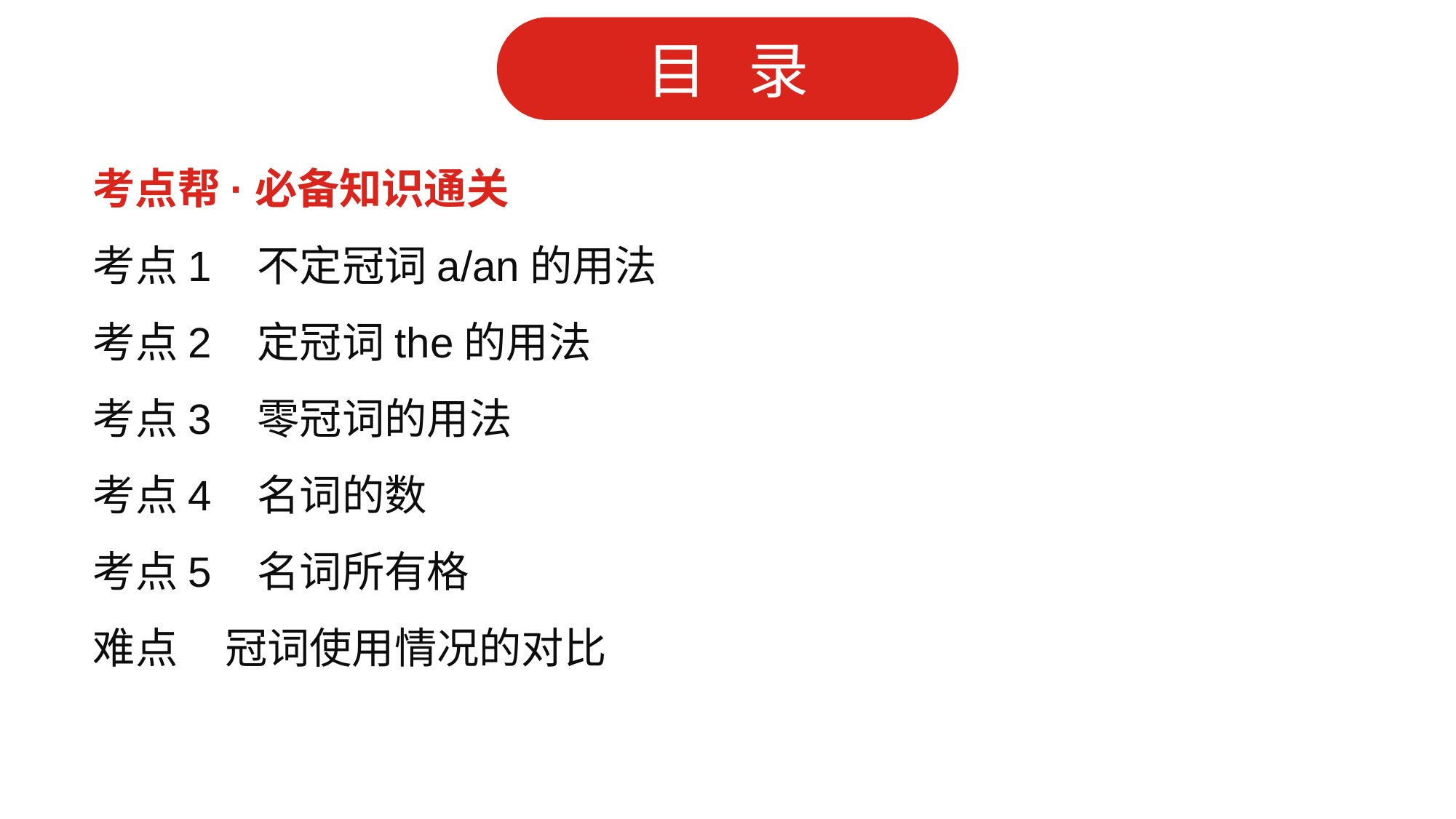

考点帮·必备知识通关
考点1   不定冠词a/an的用法
考点2   定冠词the的用法
考点3   零冠词的用法
考点4   名词的数
考点5   名词所有格
难点     冠词使用情况的对比